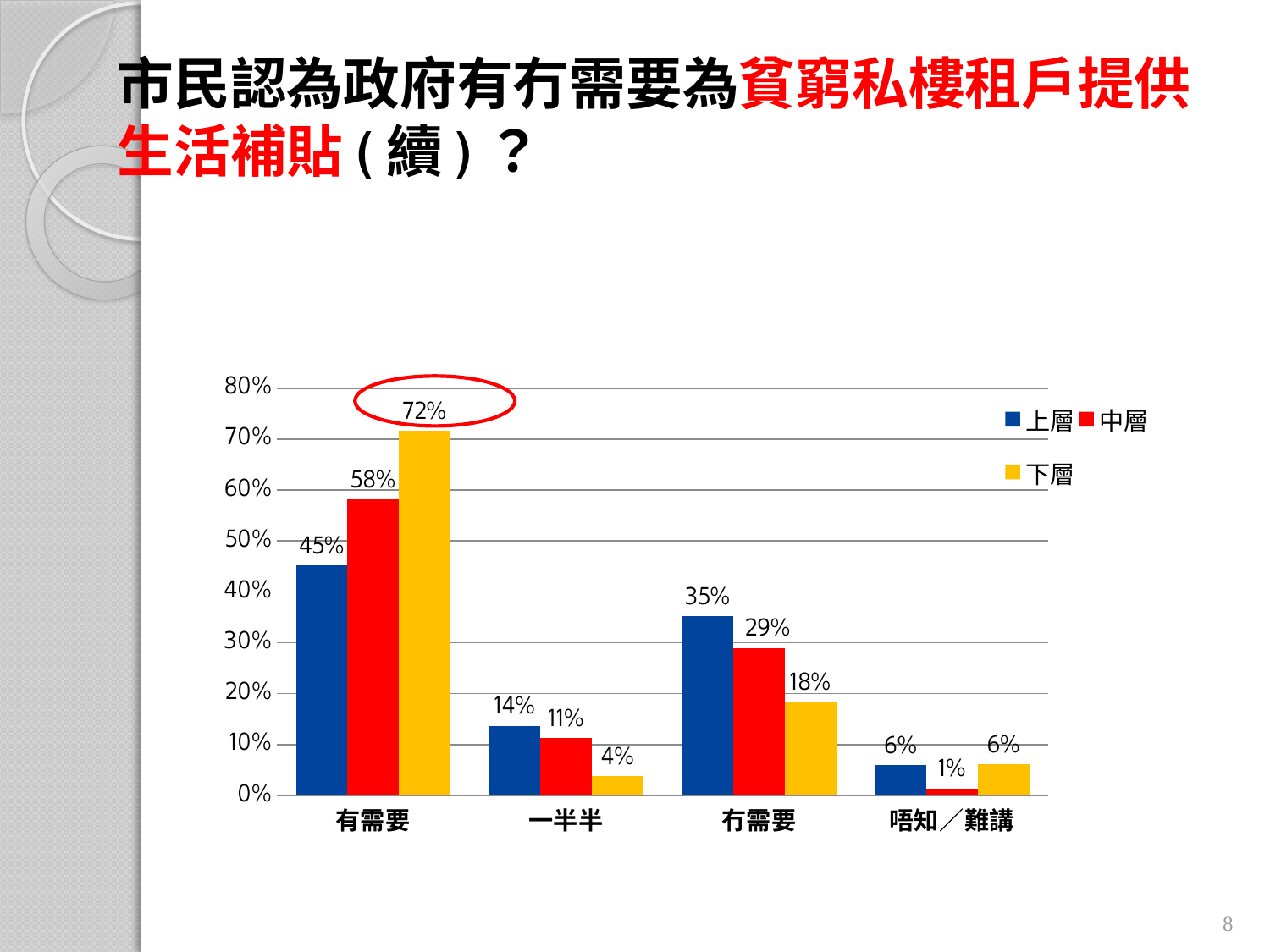

市民認為政府有冇需要為貧窮私樓租戶提供生活補貼(續)？

### Chart

| Category | 上層 | 中層 | 下層 |
|---|---|---|---|
| 有需要 | 0.452 | 0.582 | 0.7170000000000002 |
| 一半半 | 0.137 | 0.113 | 0.038000000000000006 |
| 冇需要 | 0.3520000000000001 | 0.2900000000000001 | 0.18400000000000005 |
| 唔知∕難講 | 0.05900000000000001 | 0.014000000000000002 | 0.06100000000000001 |
8